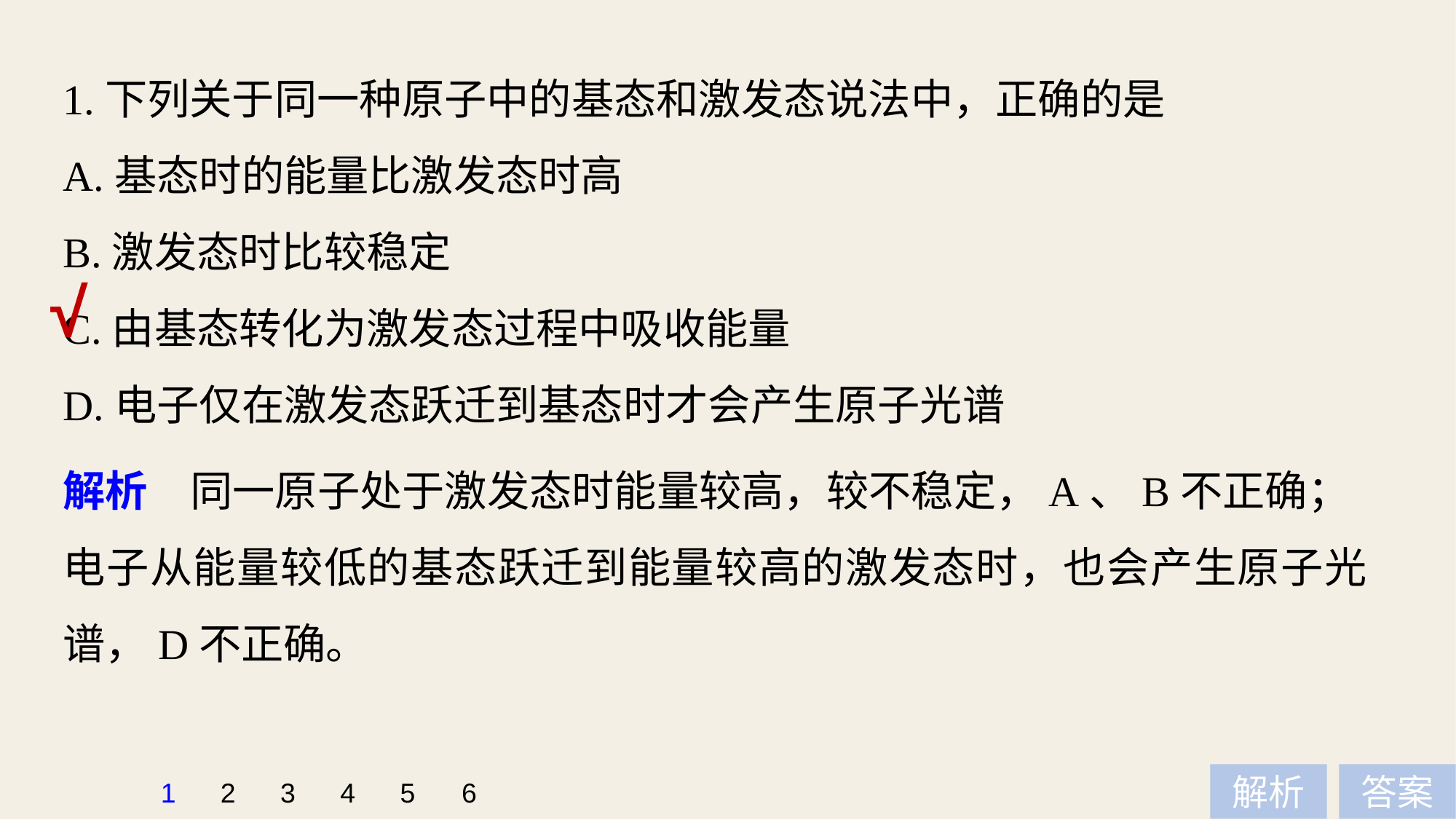

1.下列关于同一种原子中的基态和激发态说法中，正确的是
A.基态时的能量比激发态时高
B.激发态时比较稳定
C.由基态转化为激发态过程中吸收能量
D.电子仅在激发态跃迁到基态时才会产生原子光谱
√
解析　同一原子处于激发态时能量较高，较不稳定，A、B不正确；
电子从能量较低的基态跃迁到能量较高的激发态时，也会产生原子光谱，D不正确。
1
2
3
4
5
6
解析
答案